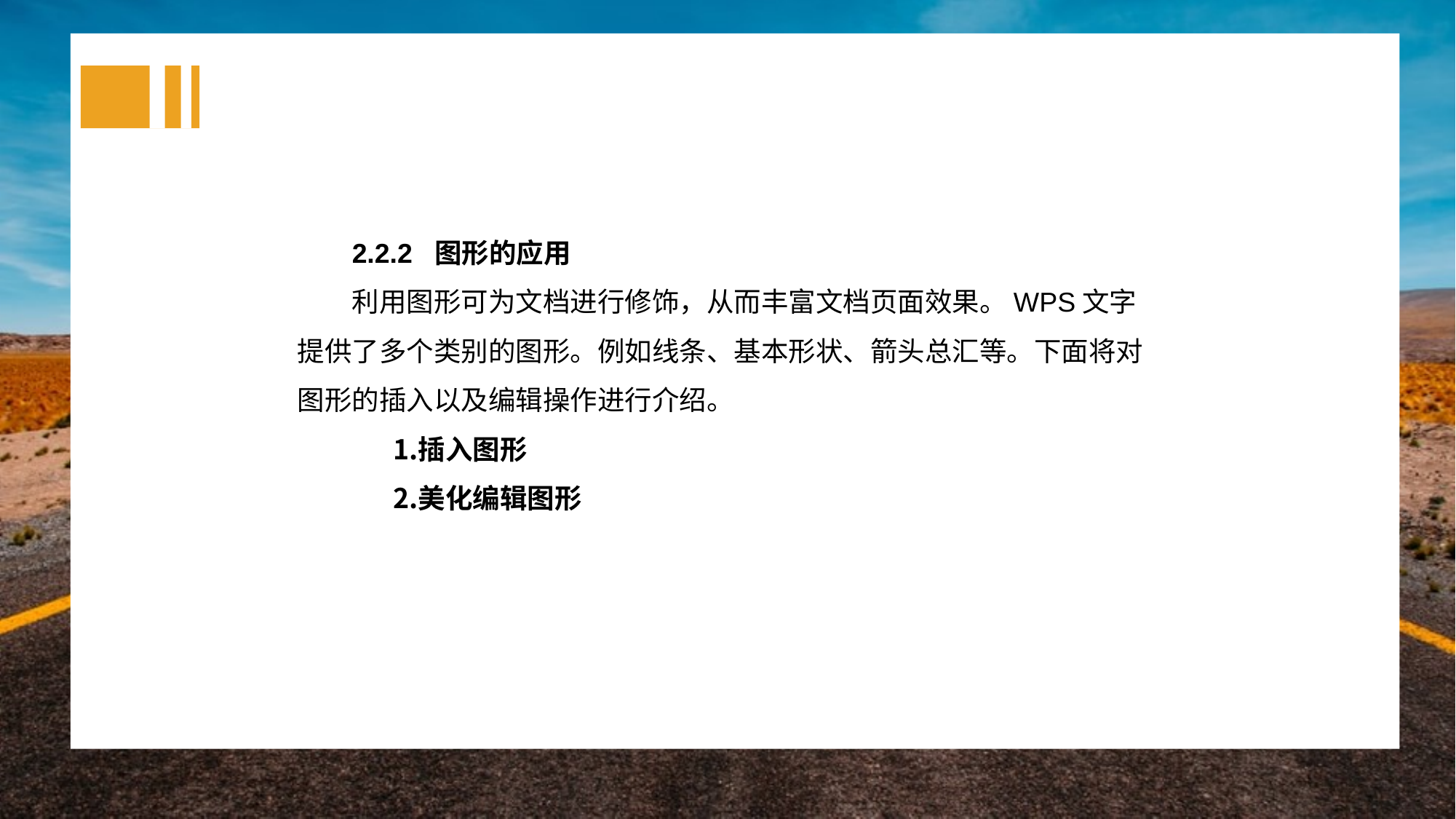

2.2.2  图形的应用
利用图形可为文档进行修饰，从而丰富文档页面效果。WPS文字提供了多个类别的图形。例如线条、基本形状、箭头总汇等。下面将对图形的插入以及编辑操作进行介绍。
插入图形
美化编辑图形